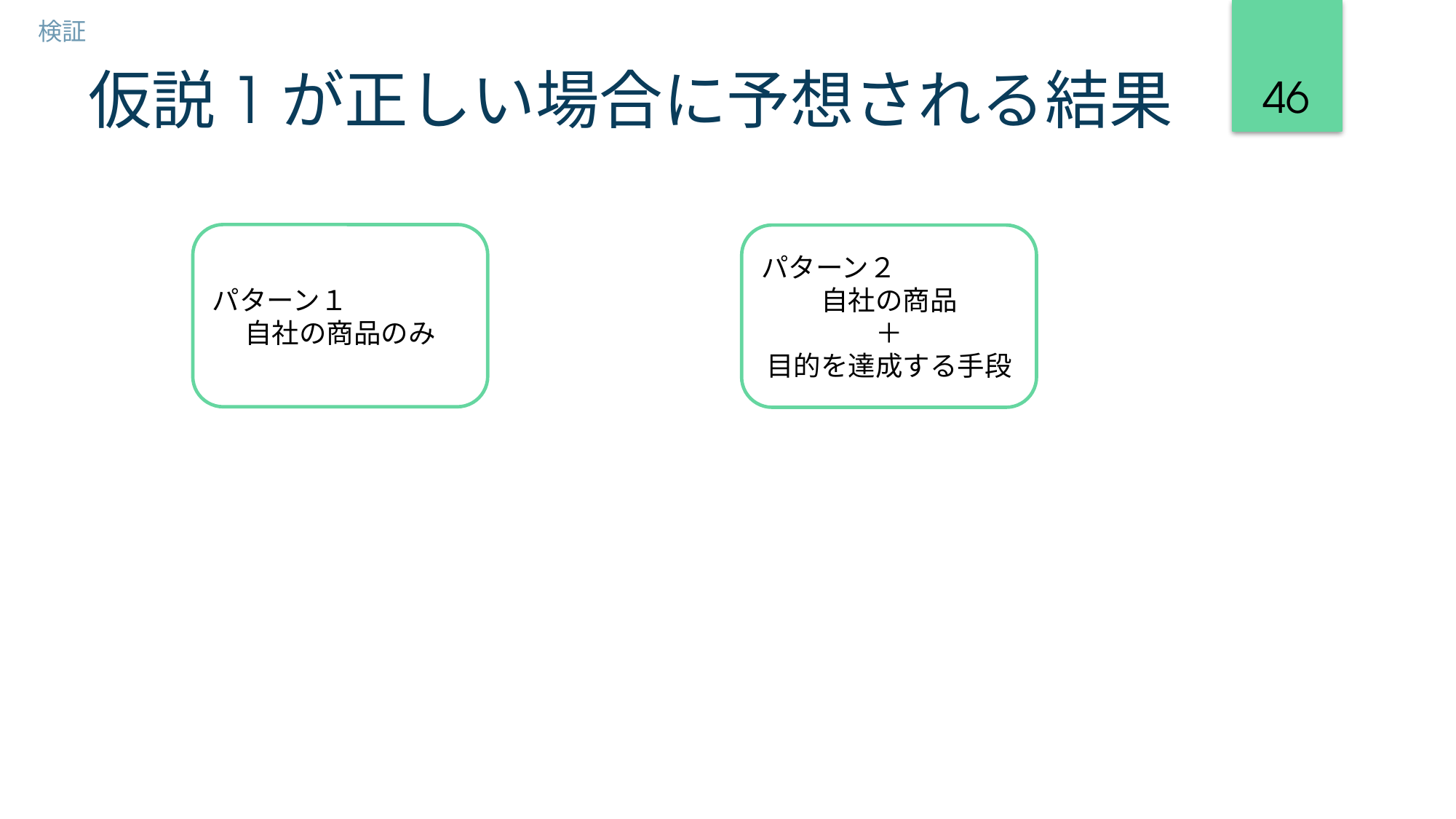

検証
46
# 仮説1が正しい場合に予想される結果
パターン１
自社の商品のみ
パターン２
自社の商品
＋
目的を達成する手段